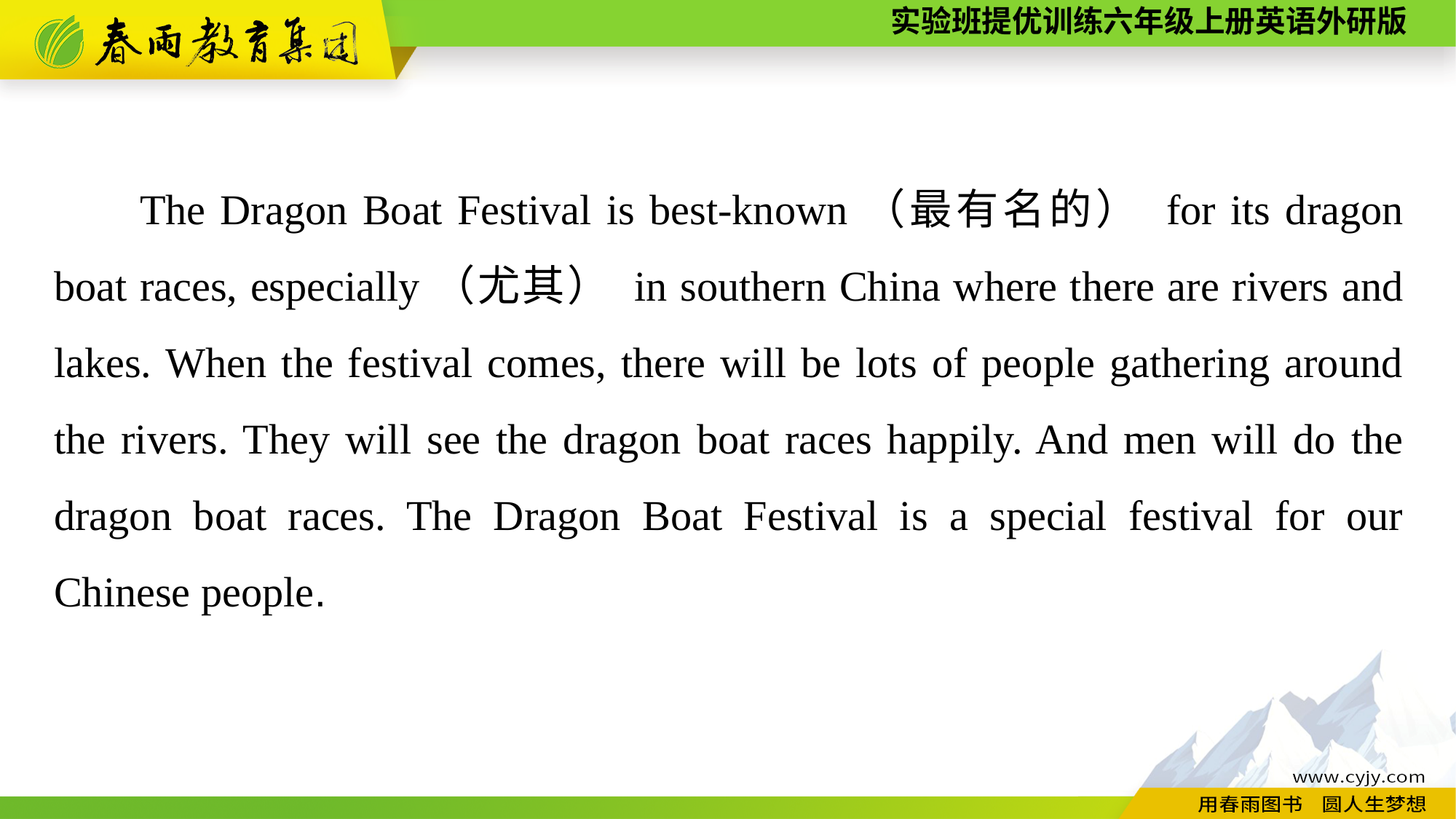

The Dragon Boat Festival is best-known（最有名的） for its dragon boat races, especially（尤其） in southern China where there are rivers and lakes. When the festival comes, there will be lots of people gathering around the rivers. They will see the dragon boat races happily. And men will do the dragon boat races. The Dragon Boat Festival is a special festival for our Chinese people.